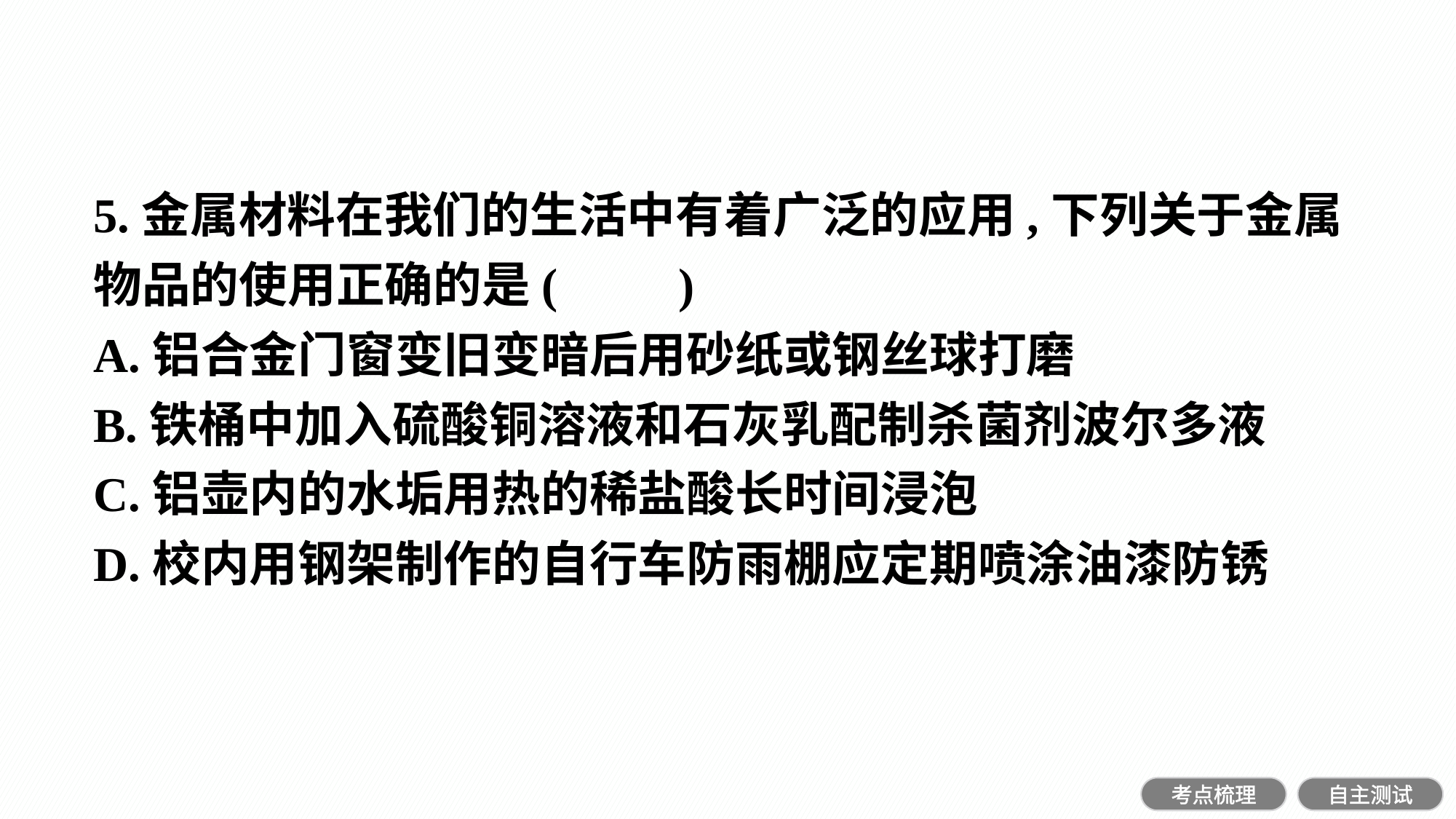

5.金属材料在我们的生活中有着广泛的应用,下列关于金属物品的使用正确的是(　　)
A.铝合金门窗变旧变暗后用砂纸或钢丝球打磨
B.铁桶中加入硫酸铜溶液和石灰乳配制杀菌剂波尔多液
C.铝壶内的水垢用热的稀盐酸长时间浸泡
D.校内用钢架制作的自行车防雨棚应定期喷涂油漆防锈